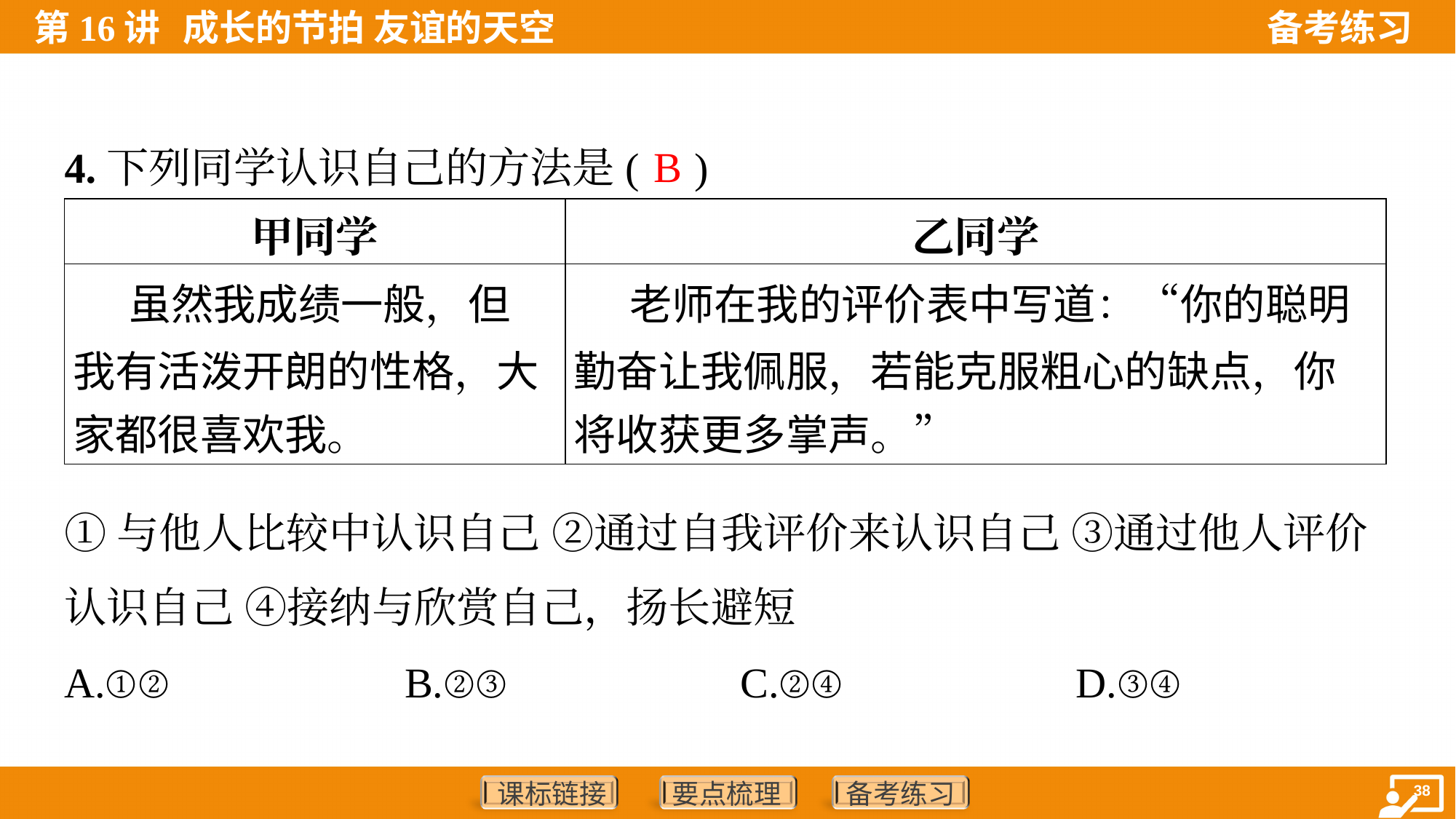

B
4.下列同学认识自己的方法是(     )
| 甲同学 | 乙同学 |
| --- | --- |
| 虽然我成绩一般，但 我有活泼开朗的性格，大 家都很喜欢我。 | 老师在我的评价表中写道：“你的聪明 勤奋让我佩服，若能克服粗心的缺点，你 将收获更多掌声。” |
①与他人比较中认识自己 ②通过自我评价来认识自己 ③通过他人评价
认识自己 ④接纳与欣赏自己，扬长避短
A.①②	B.②③	C.②④	D.③④